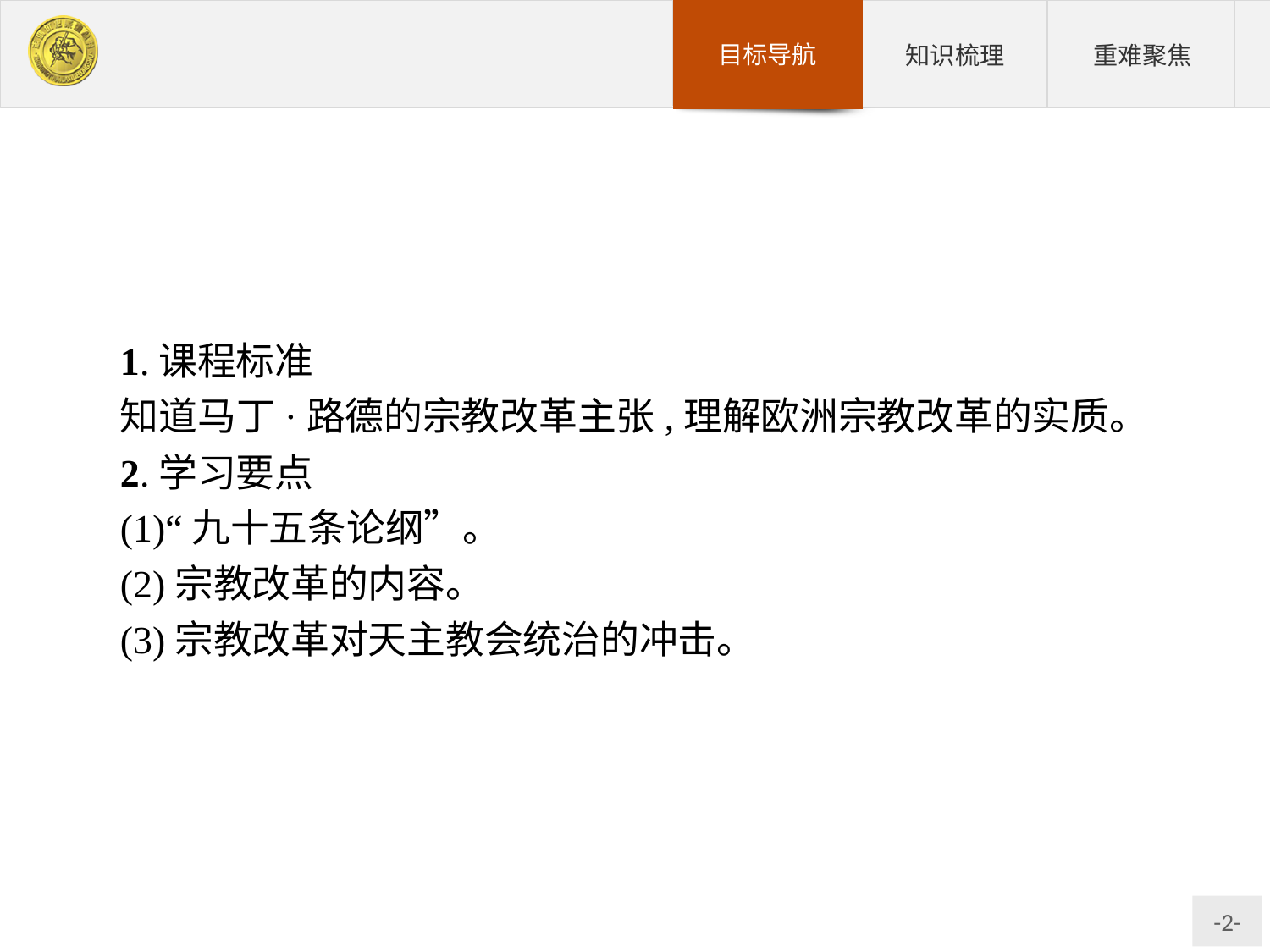

1.课程标准
知道马丁·路德的宗教改革主张,理解欧洲宗教改革的实质。
2.学习要点
(1)“九十五条论纲”。
(2)宗教改革的内容。
(3)宗教改革对天主教会统治的冲击。